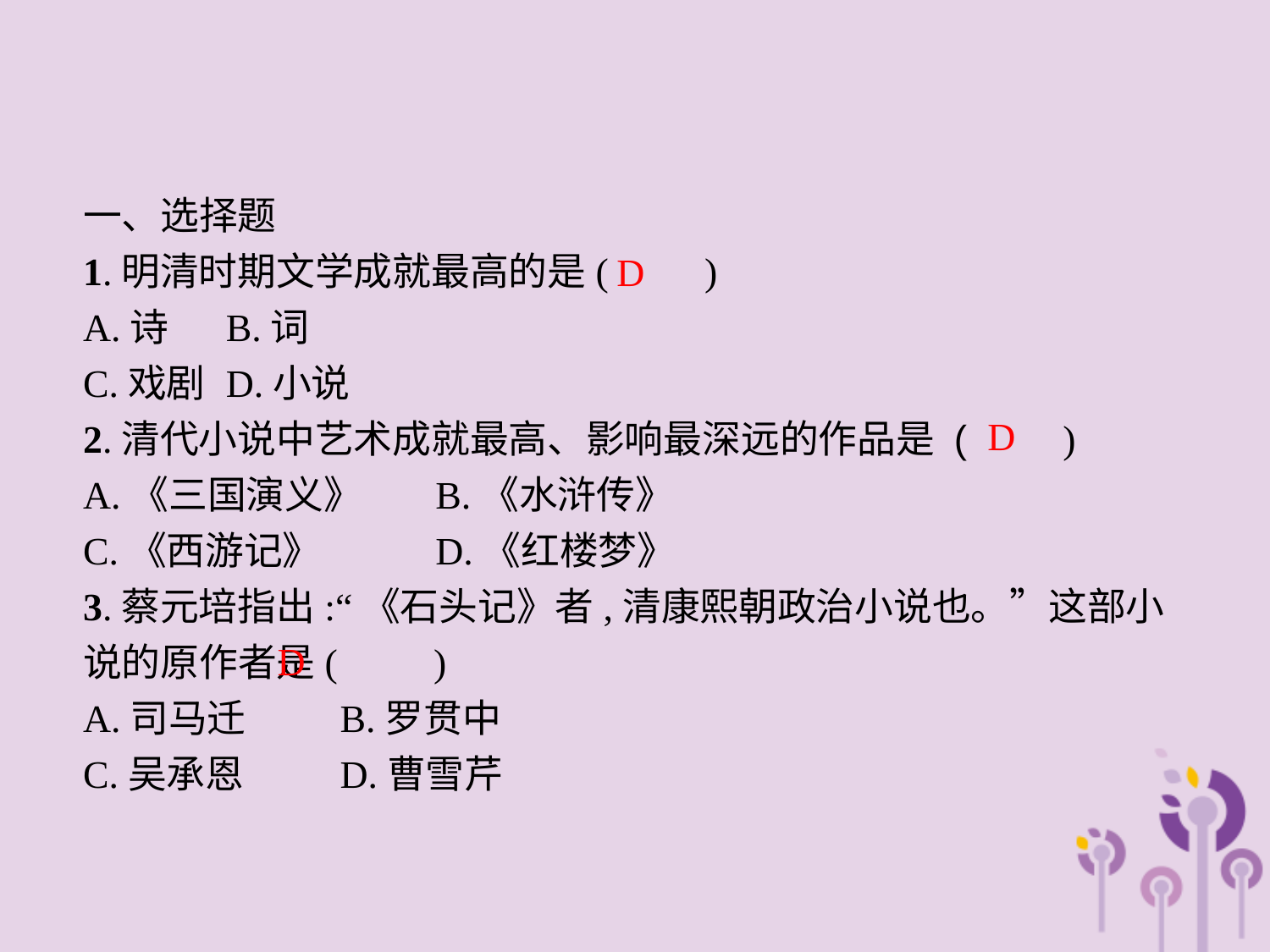

一、选择题
1.明清时期文学成就最高的是(　　)
A.诗	B.词
C.戏剧	D.小说
2.清代小说中艺术成就最高、影响最深远的作品是 (　　)
A.《三国演义》	B.《水浒传》
C.《西游记》		D.《红楼梦》
3.蔡元培指出:“《石头记》者,清康熙朝政治小说也。”这部小说的原作者是(　　)
A.司马迁	B.罗贯中
C.吴承恩	D.曹雪芹
D
D
D